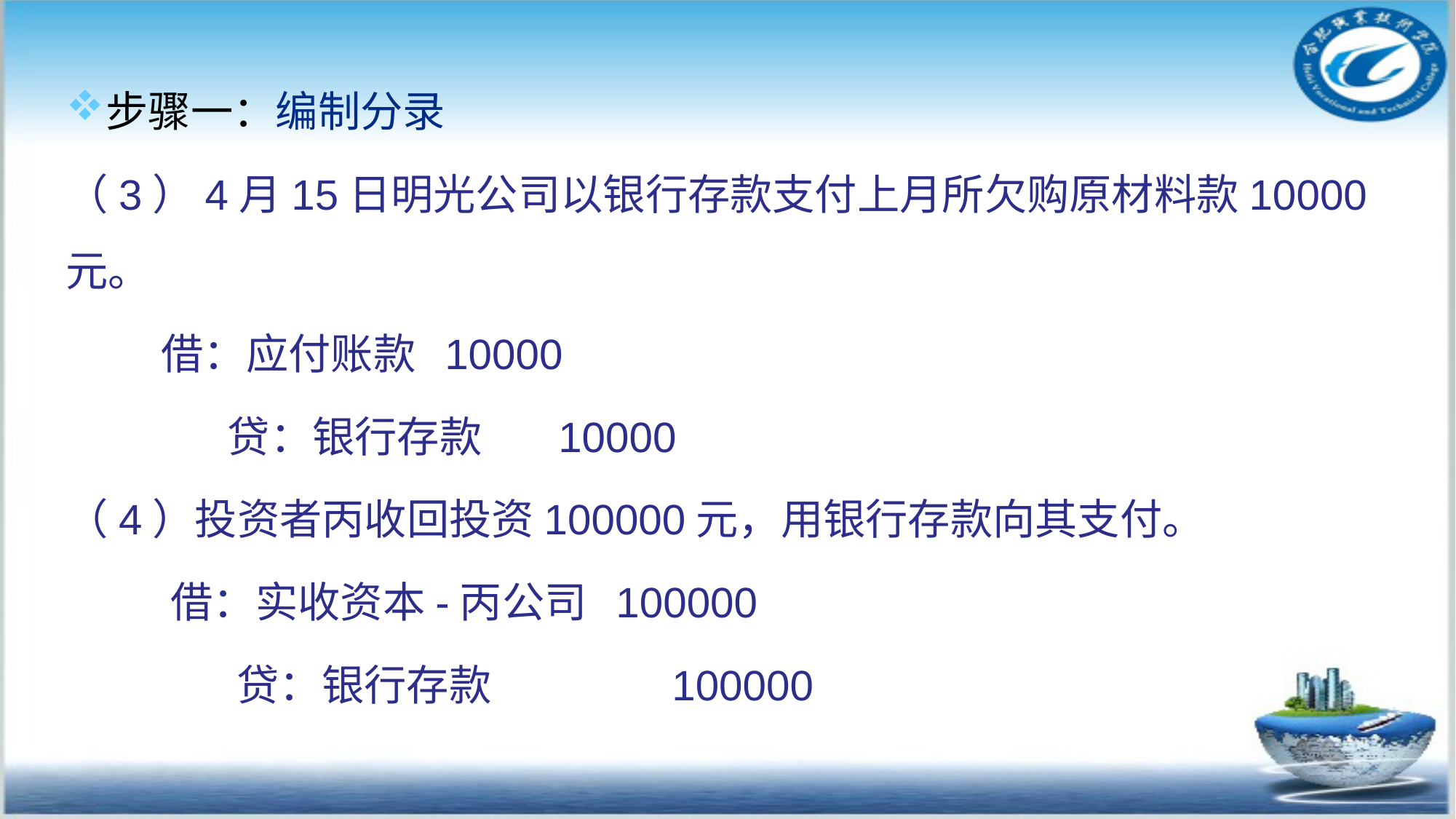

步骤一：编制分录
（3）4月15日明光公司以银行存款支付上月所欠购原材料款10000元。
         借：应付账款  10000
                贷：银行存款       10000
（4）投资者丙收回投资100000元，用银行存款向其支付。
          借：实收资本-丙公司  100000
                 贷：银行存款                  100000

13